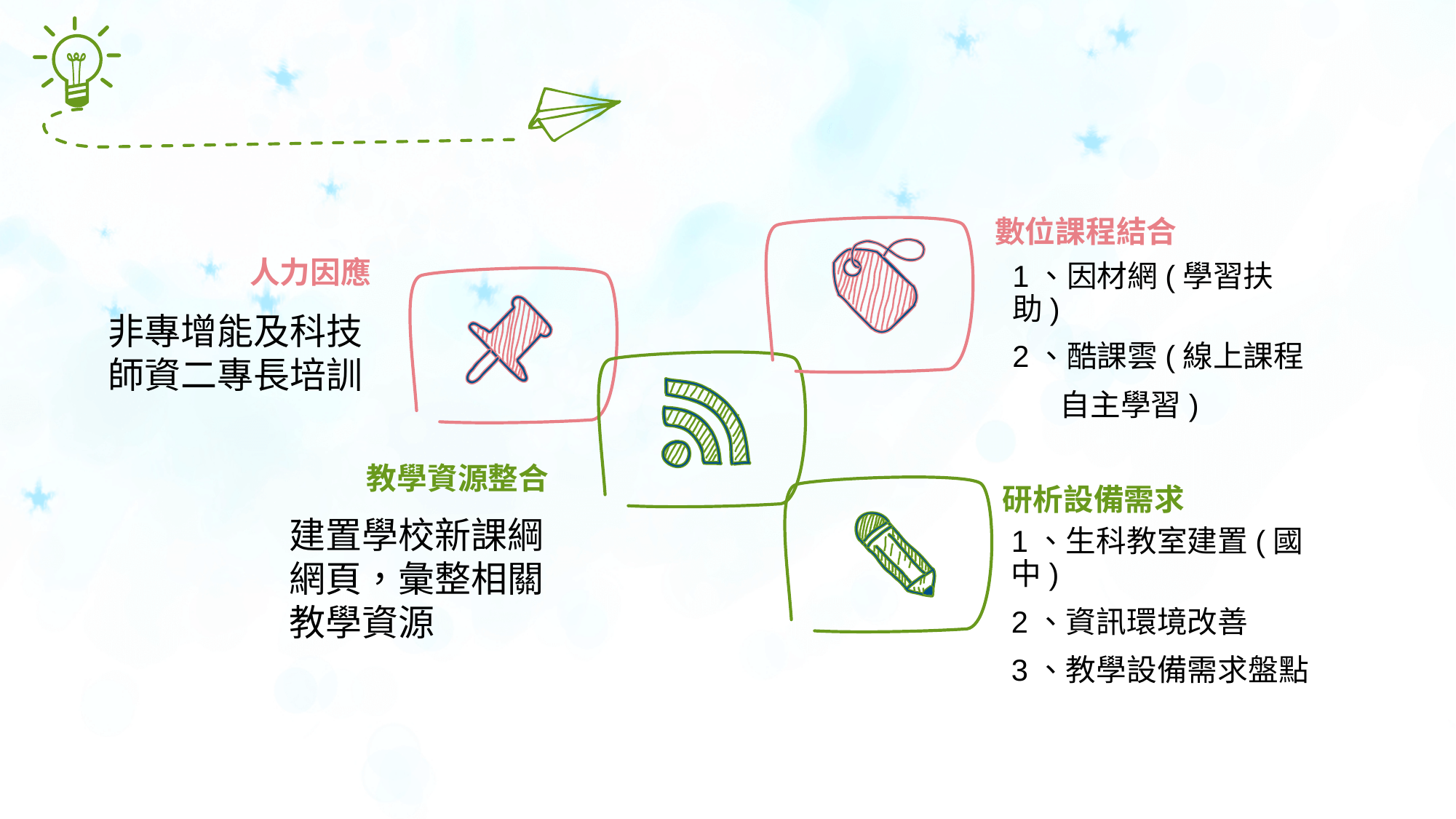

數位課程結合
1、因材網(學習扶助)
2、酷課雲(線上課程
      自主學習)

人力因應
非專增能及科技師資二專長培訓

教學資源整合
建置學校新課綱網頁，彙整相關教學資源
研析設備需求
1、生科教室建置(國中)
2、資訊環境改善
3、教學設備需求盤點